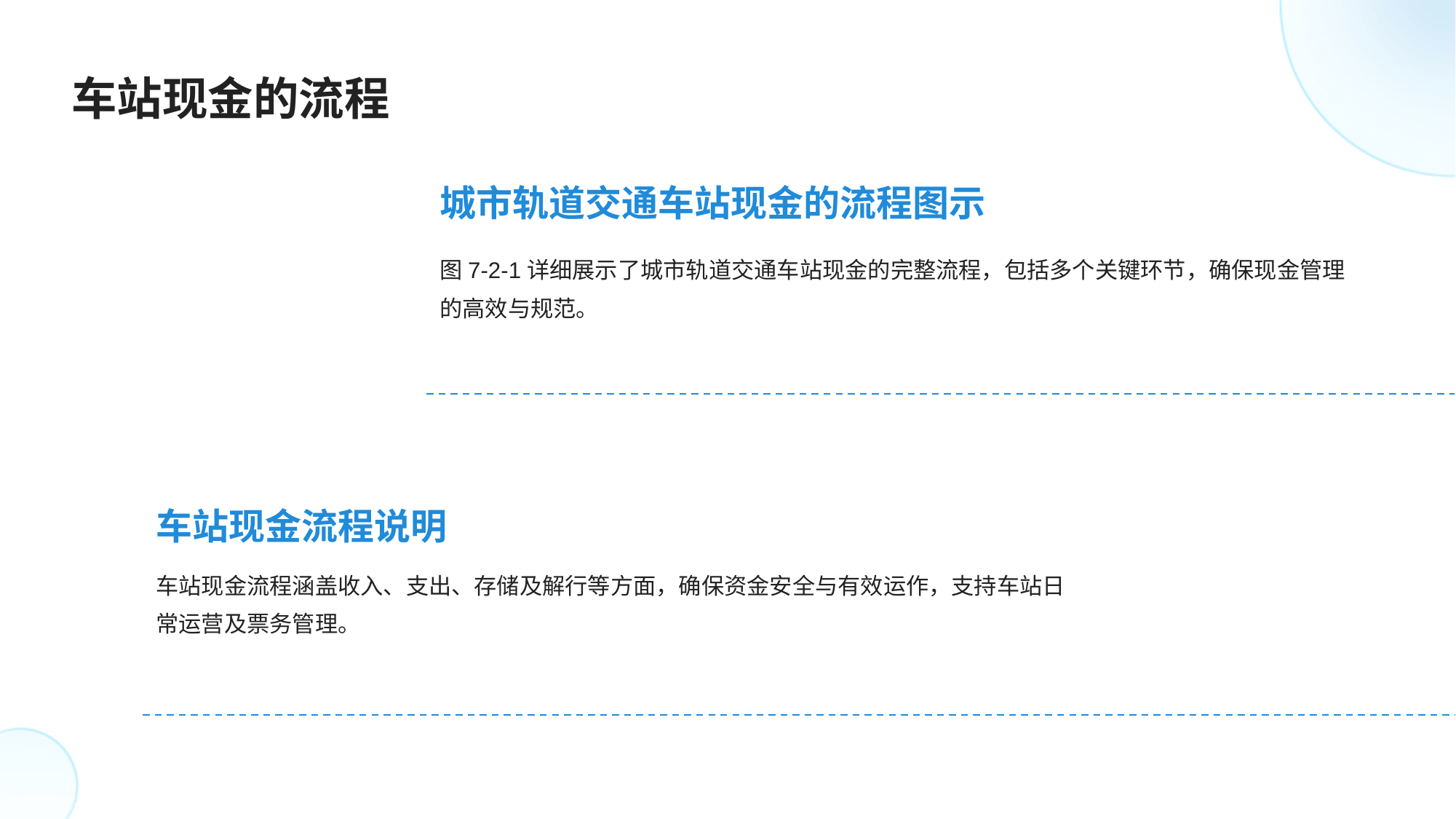

车站现金的流程
城市轨道交通车站现金的流程图示
图7-2-1详细展示了城市轨道交通车站现金的完整流程，包括多个关键环节，确保现金管理的高效与规范。
车站现金流程说明
车站现金流程涵盖收入、支出、存储及解行等方面，确保资金安全与有效运作，支持车站日常运营及票务管理。